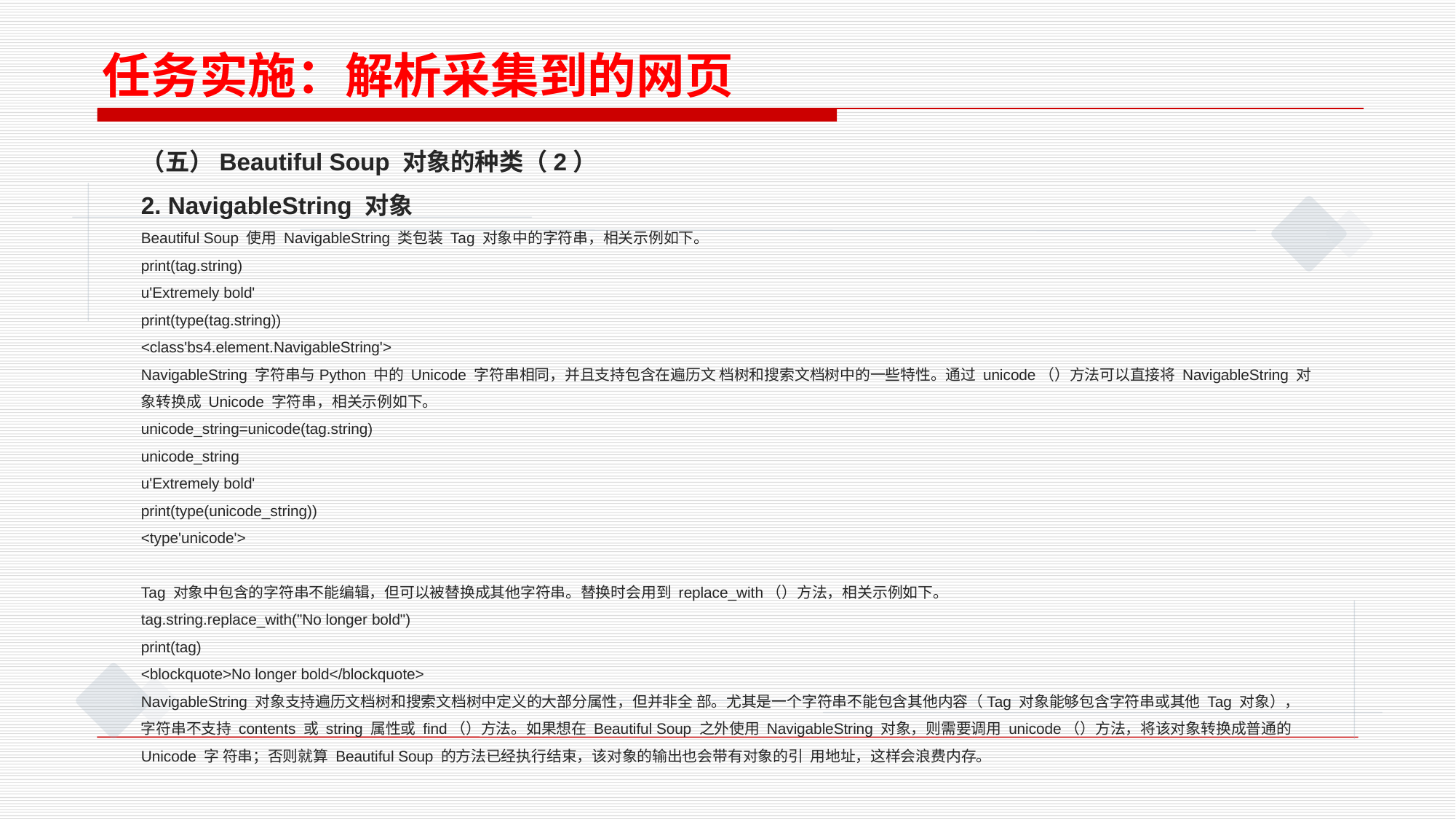

任务实施：解析采集到的网页
（五）Beautiful Soup 对象的种类（2）
2. NavigableString 对象
Beautiful Soup 使用 NavigableString 类包装 Tag 对象中的字符串，相关示例如下。
print(tag.string)
u'Extremely bold'
print(type(tag.string))
<class'bs4.element.NavigableString'>
NavigableString 字符串与Python 中的 Unicode 字符串相同，并且支持包含在遍历文 档树和搜索文档树中的一些特性。通过 unicode（）方法可以直接将 NavigableString 对 象转换成 Unicode 字符串，相关示例如下。
unicode_string=unicode(tag.string)
unicode_string
u'Extremely bold'
print(type(unicode_string))
<type'unicode'>

Tag 对象中包含的字符串不能编辑，但可以被替换成其他字符串。替换时会用到 replace_with（）方法，相关示例如下。
tag.string.replace_with("No longer bold")
print(tag)
<blockquote>No longer bold</blockquote>
NavigableString 对象支持遍历文档树和搜索文档树中定义的大部分属性，但并非全 部。尤其是一个字符串不能包含其他内容（Tag 对象能够包含字符串或其他 Tag 对象）， 字符串不支持 contents 或 string 属性或 find（）方法。如果想在 Beautiful Soup 之外使用 NavigableString 对象，则需要调用 unicode（）方法，将该对象转换成普通的 Unicode 字 符串；否则就算 Beautiful Soup 的方法已经执行结束，该对象的输出也会带有对象的引  用地址，这样会浪费内存。